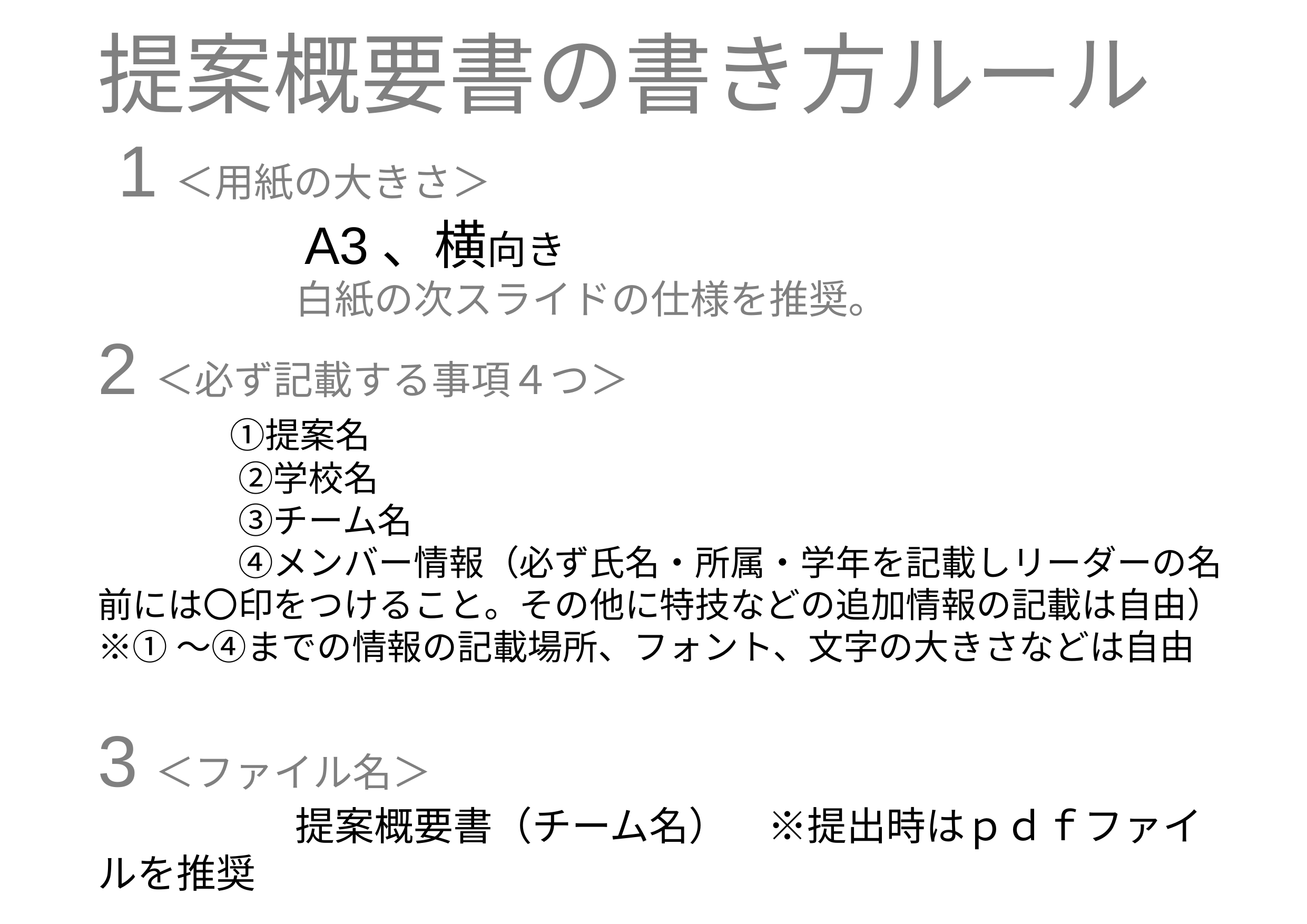

提案概要書の書き方ルール
 1＜用紙の大きさ＞
　　　　　A3、横向き
　　　　　白紙の次スライドの仕様を推奨。
2＜必ず記載する事項４つ＞
　　　　　 ①提案名
　　　　②学校名
　　　　③チーム名
　　　　④メンバー情報（必ず氏名・所属・学年を記載しリーダーの名前には〇印をつけること。その他に特技などの追加情報の記載は自由）
※①～④までの情報の記載場所、フォント、文字の大きさなどは自由

3＜ファイル名＞
　　　　　提案概要書（チーム名）　※提出時はｐｄｆファイルを推奨